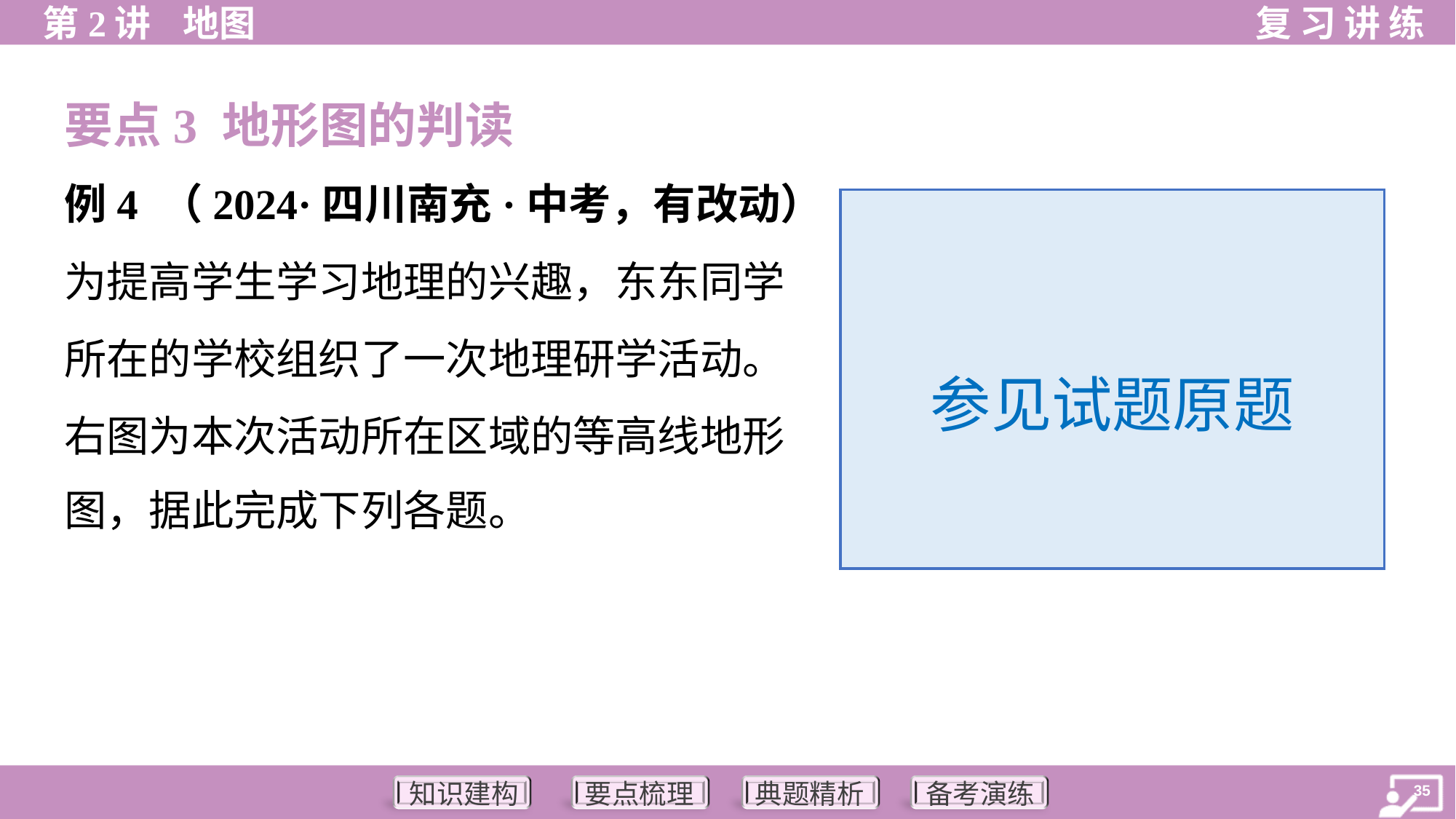

要点3 地形图的判读
例4 （2024·四川南充·中考，有改动）
为提高学生学习地理的兴趣，东东同学
所在的学校组织了一次地理研学活动。
右图为本次活动所在区域的等高线地形
图，据此完成下列各题。

参见试题原题